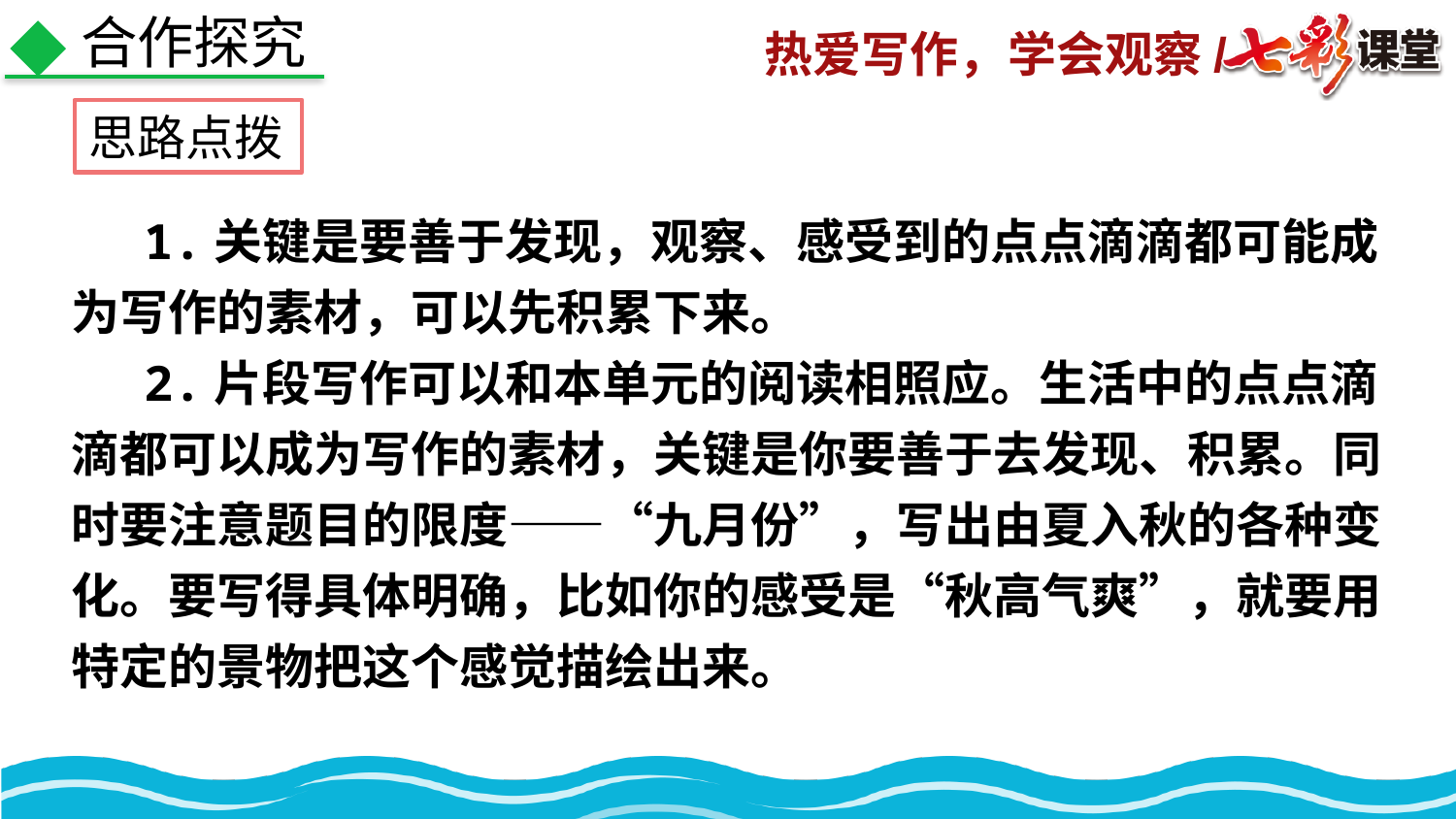

合作探究

思路点拨
1.关键是要善于发现，观察、感受到的点点滴滴都可能成为写作的素材，可以先积累下来。
2.片段写作可以和本单元的阅读相照应。生活中的点点滴滴都可以成为写作的素材，关键是你要善于去发现、积累。同时要注意题目的限度——“九月份”，写出由夏入秋的各种变化。要写得具体明确，比如你的感受是“秋高气爽”，就要用特定的景物把这个感觉描绘出来。